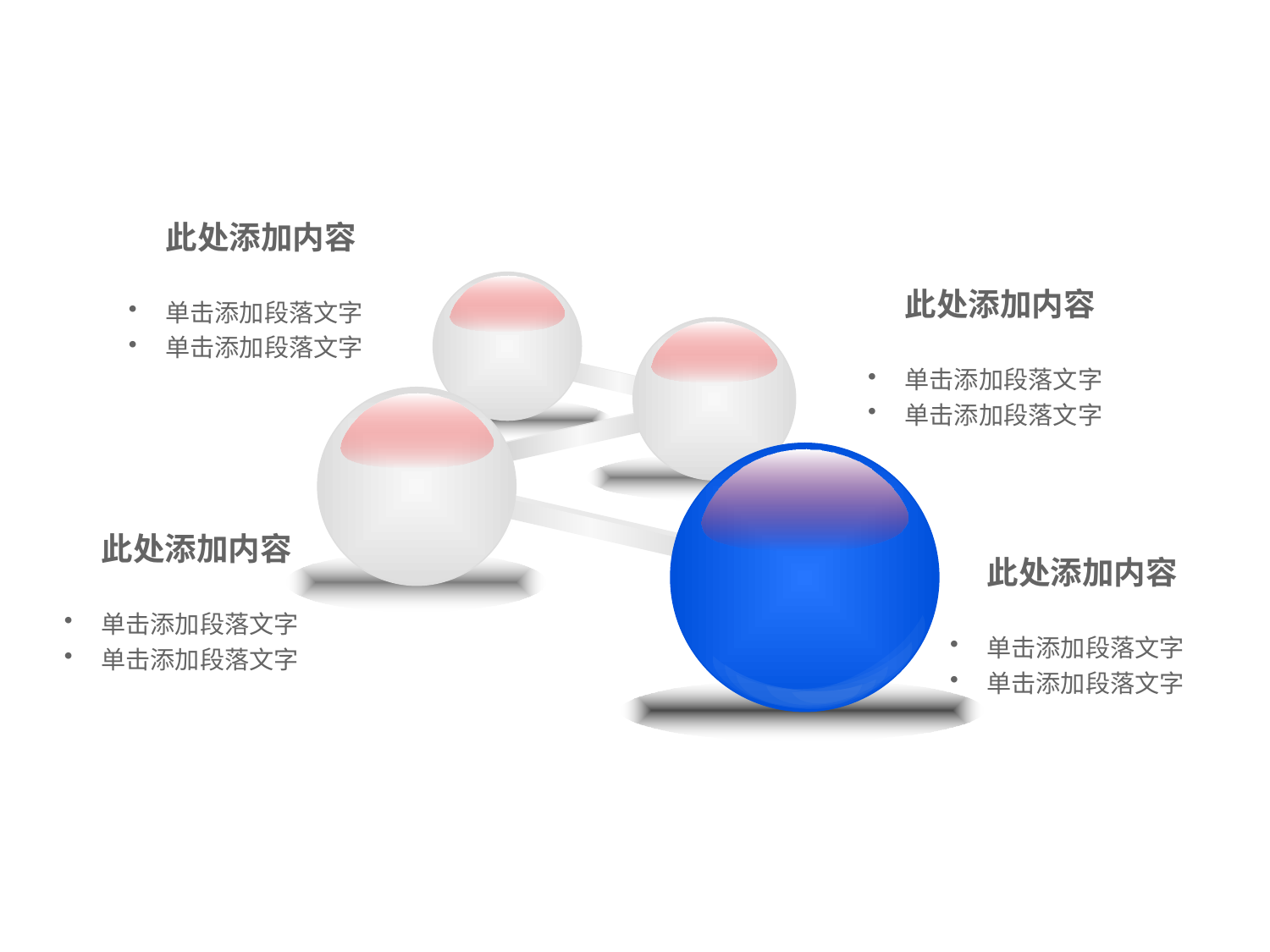

此处添加内容
单击添加段落文字
单击添加段落文字

此处添加内容
单击添加段落文字
单击添加段落文字
此处添加内容
单击添加段落文字
单击添加段落文字
此处添加内容
单击添加段落文字
单击添加段落文字